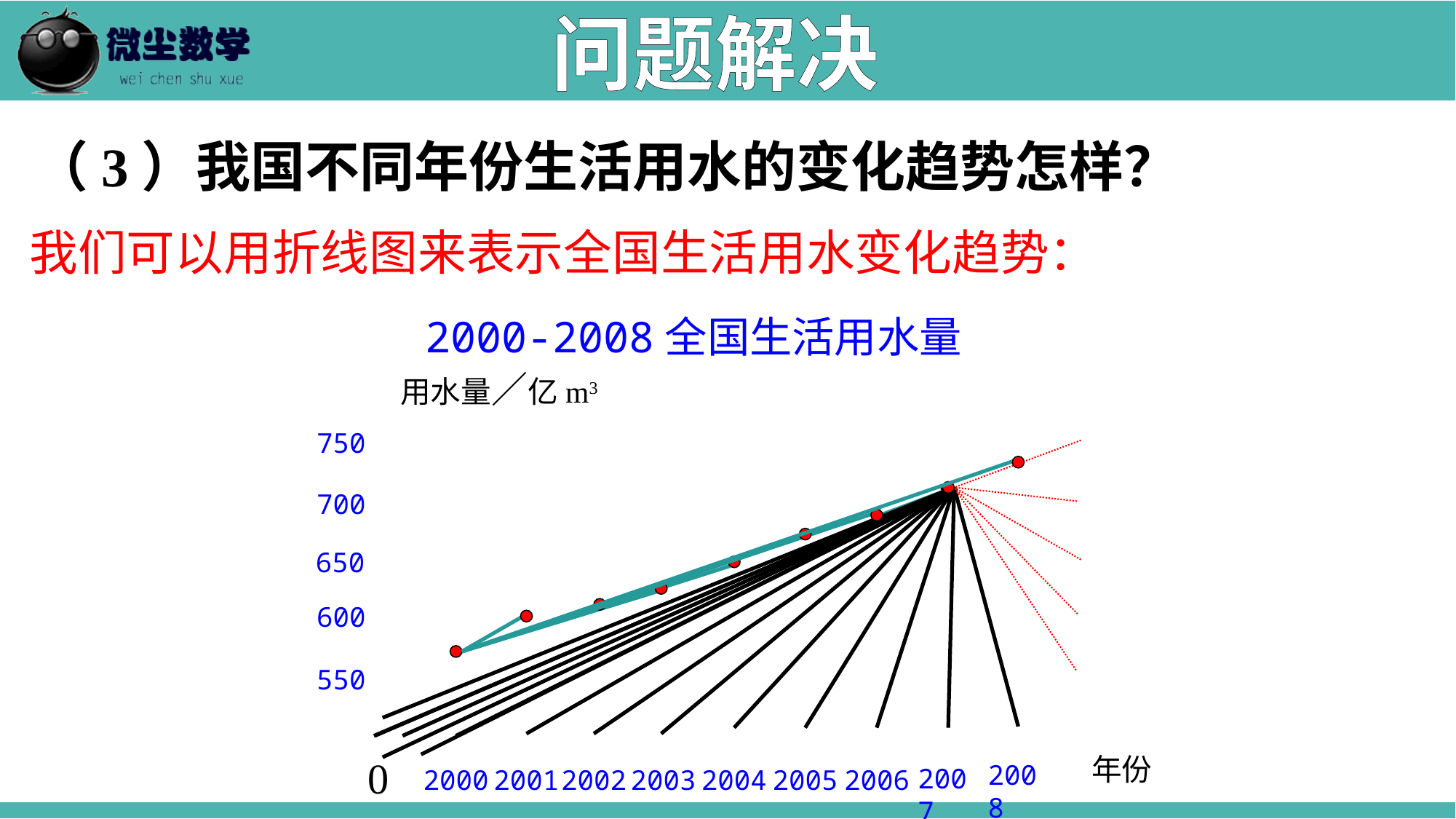

问题解决
（3）我国不同年份生活用水的变化趋势怎样？
    我们可以用折线图来表示全国生活用水变化趋势：
2000-2008全国生活用水量
用水量／亿m3
750

700

650

600

550
年份
0
2008
2007
2000
2001
2002
2003
2004
2005
2006